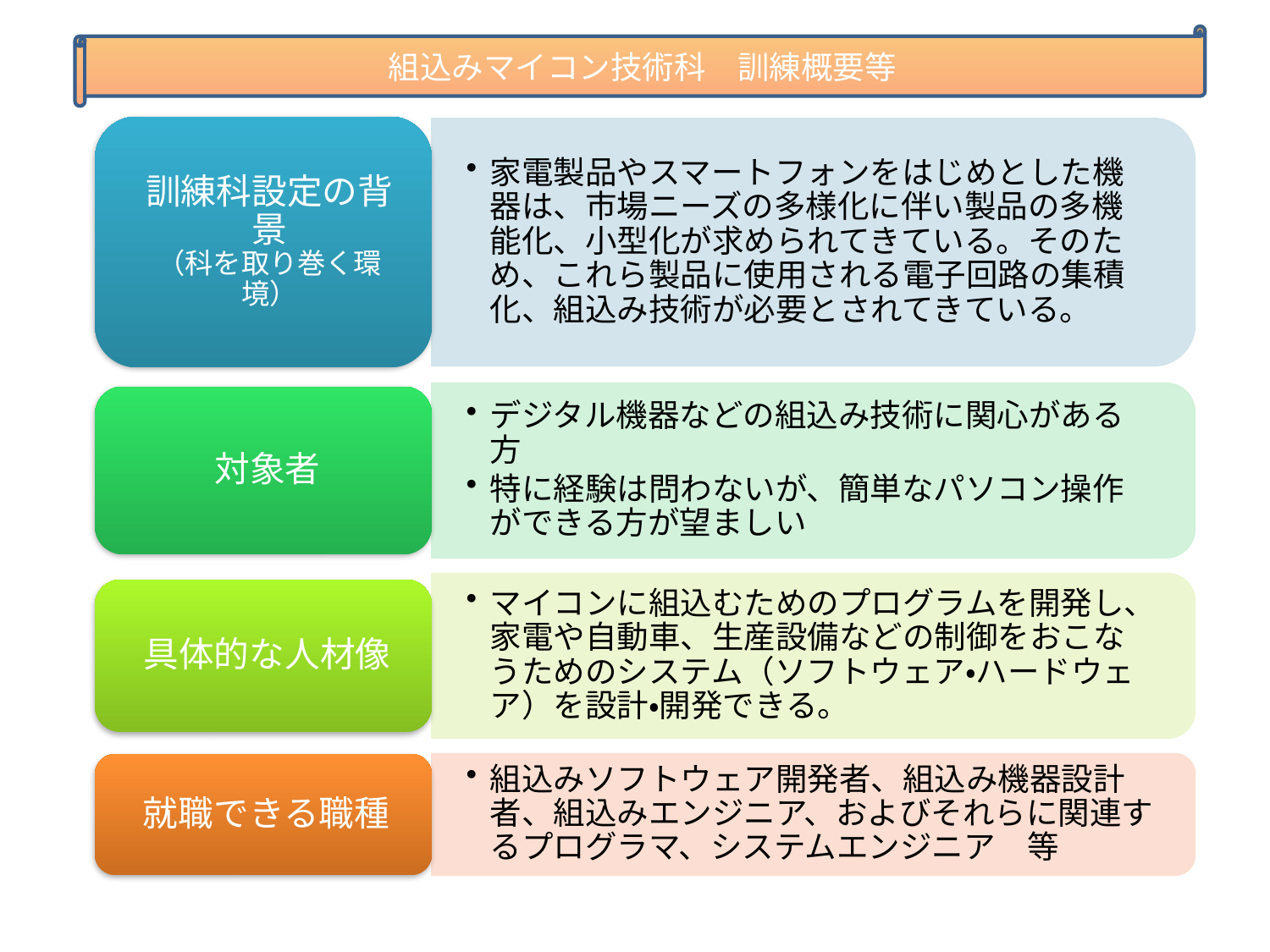

組込みマイコン技術科　訓練概要等
家電製品やスマートフォンをはじめとした機器は、市場ニーズの多様化に伴い製品の多機能化、小型化が求められてきている。そのため、これら製品に使用される電子回路の集積化、組込み技術が必要とされてきている。
訓練科設定の背景
（科を取り巻く環境）
デジタル機器などの組込み技術に関心がある方
特に経験は問わないが、簡単なパソコン操作ができる方が望ましい
対象者
マイコンに組込むためのプログラムを開発し、家電や自動車、生産設備などの制御をおこなうためのシステム（ソフトウェア・ハードウェア）を設計・開発できる。
具体的な人材像
組込みソフトウェア開発者、組込み機器設計者、組込みエンジニア、およびそれらに関連するプログラマ、システムエンジニア　等
就職できる職種